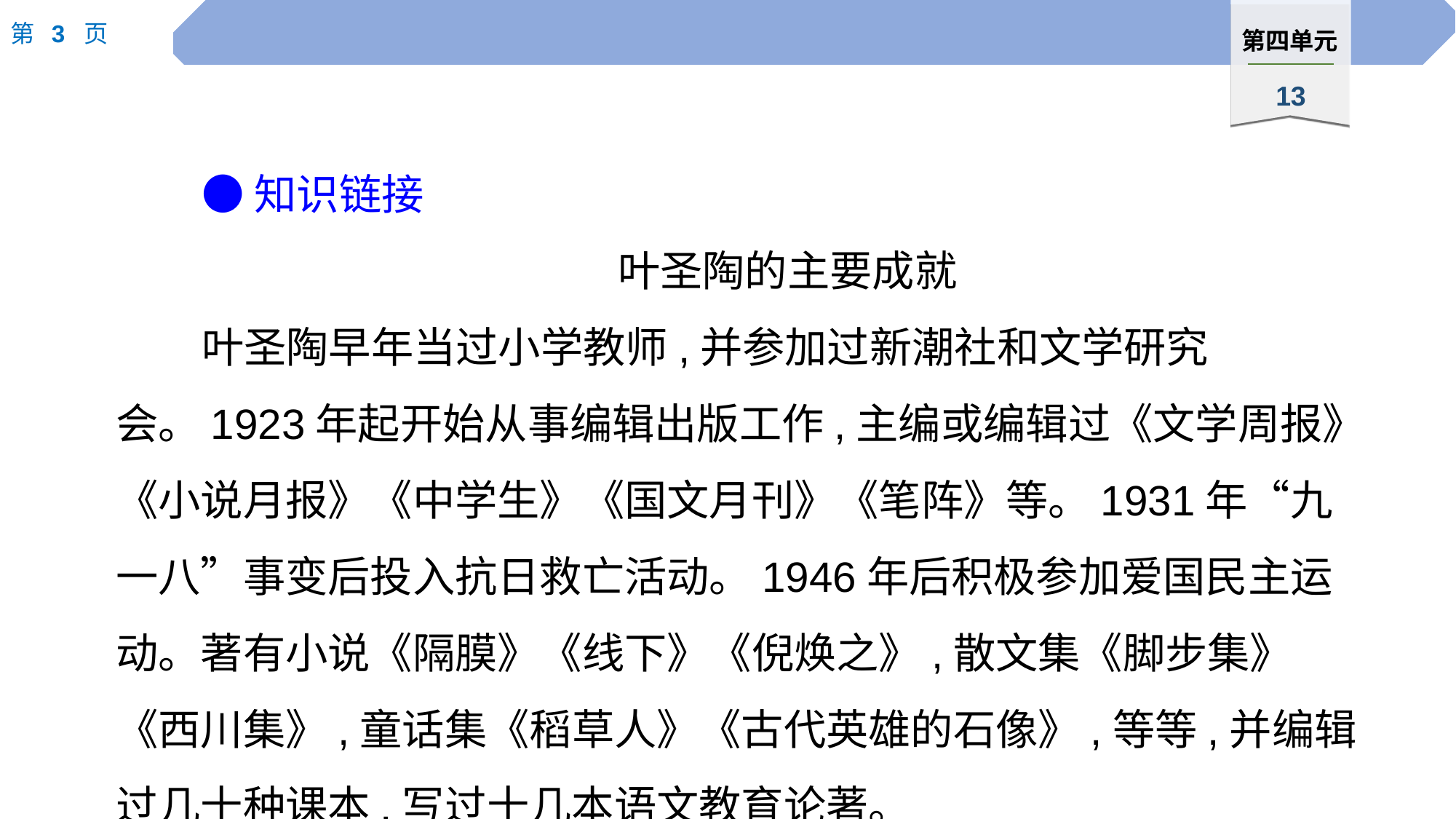

●知识链接
叶圣陶的主要成就
叶圣陶早年当过小学教师,并参加过新潮社和文学研究会。1923年起开始从事编辑出版工作,主编或编辑过《文学周报》《小说月报》《中学生》《国文月刊》《笔阵》等。1931年“九一八”事变后投入抗日救亡活动。1946年后积极参加爱国民主运动。著有小说《隔膜》《线下》《倪焕之》,散文集《脚步集》《西川集》,童话集《稻草人》《古代英雄的石像》,等等,并编辑过几十种课本,写过十几本语文教育论著。